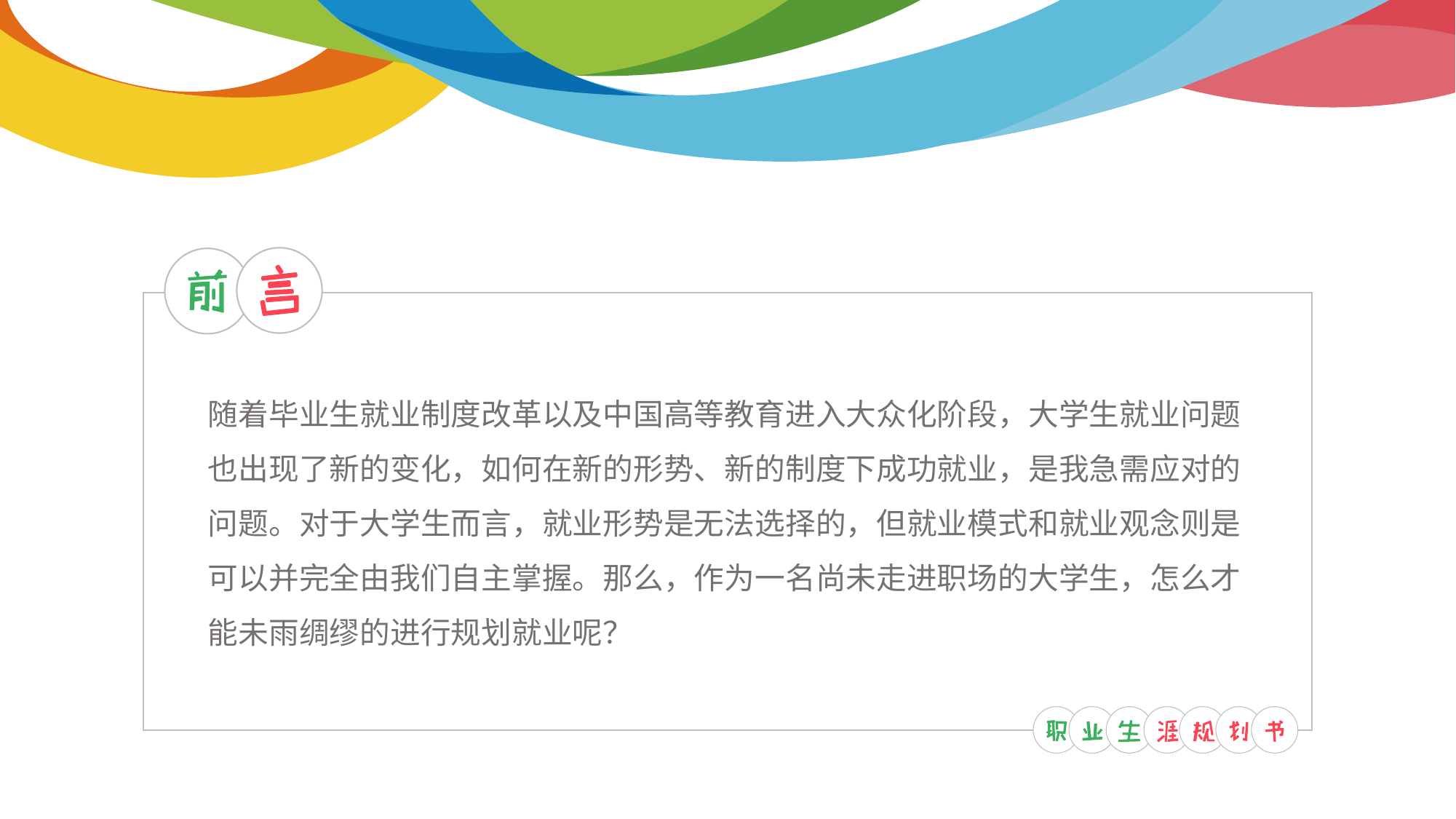

随着毕业生就业制度改革以及中国高等教育进入大众化阶段，大学生就业问题也出现了新的变化，如何在新的形势、新的制度下成功就业，是我急需应对的问题。对于大学生而言，就业形势是无法选择的，但就业模式和就业观念则是可以并完全由我们自主掌握。那么，作为一名尚未走进职场的大学生，怎么才能未雨绸缪的进行规划就业呢？